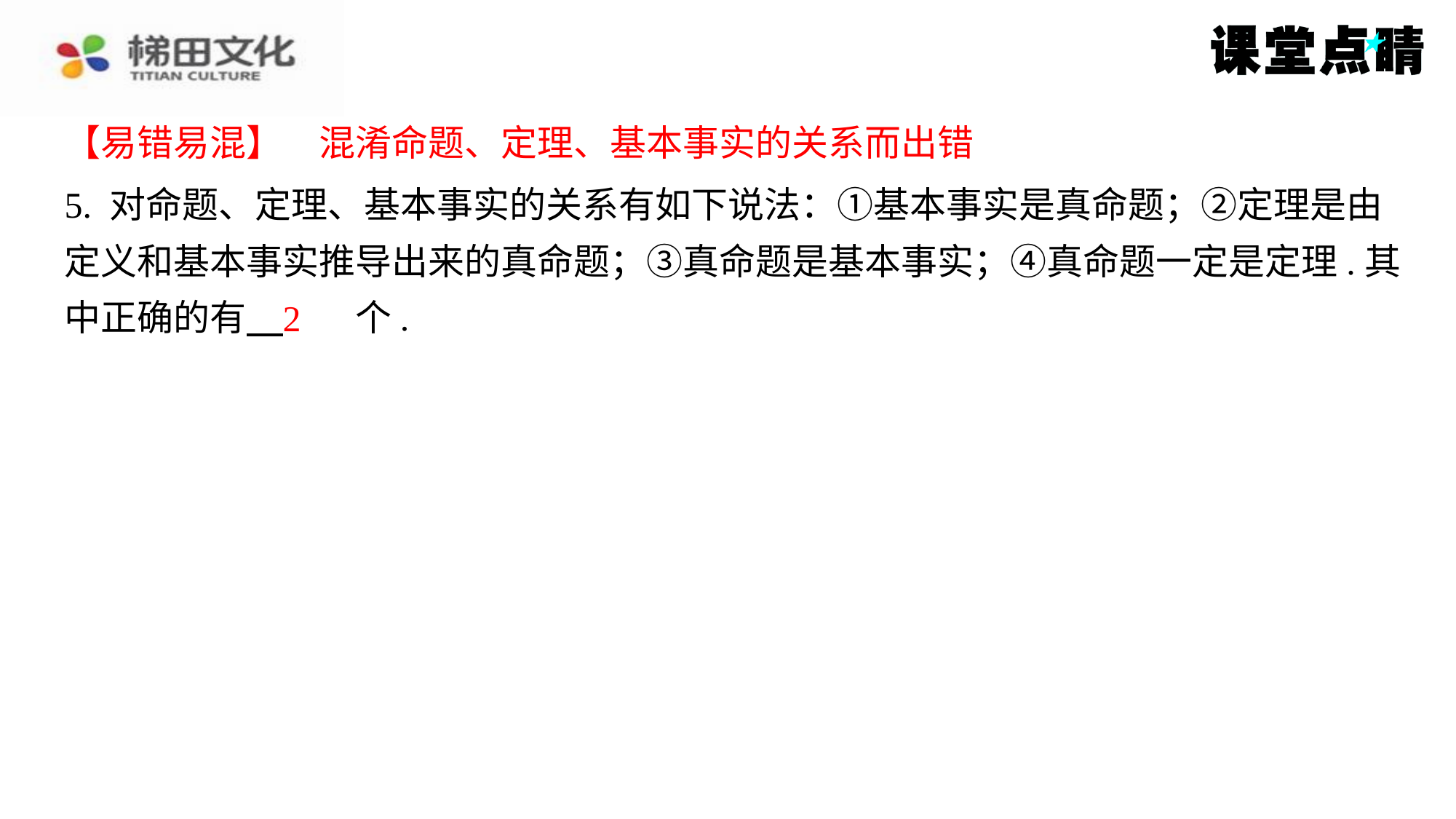

【易错易混】　混淆命题、定理、基本事实的关系而出错
【易错易混】　混淆命题、定理、基本事实的关系而出错
5. 对命题、定理、基本事实的关系有如下说法：①基本事实是真命题；②定理是由
定义和基本事实推导出来的真命题；③真命题是基本事实；④真命题一定是定理.其
中正确的有 　2　个.
2